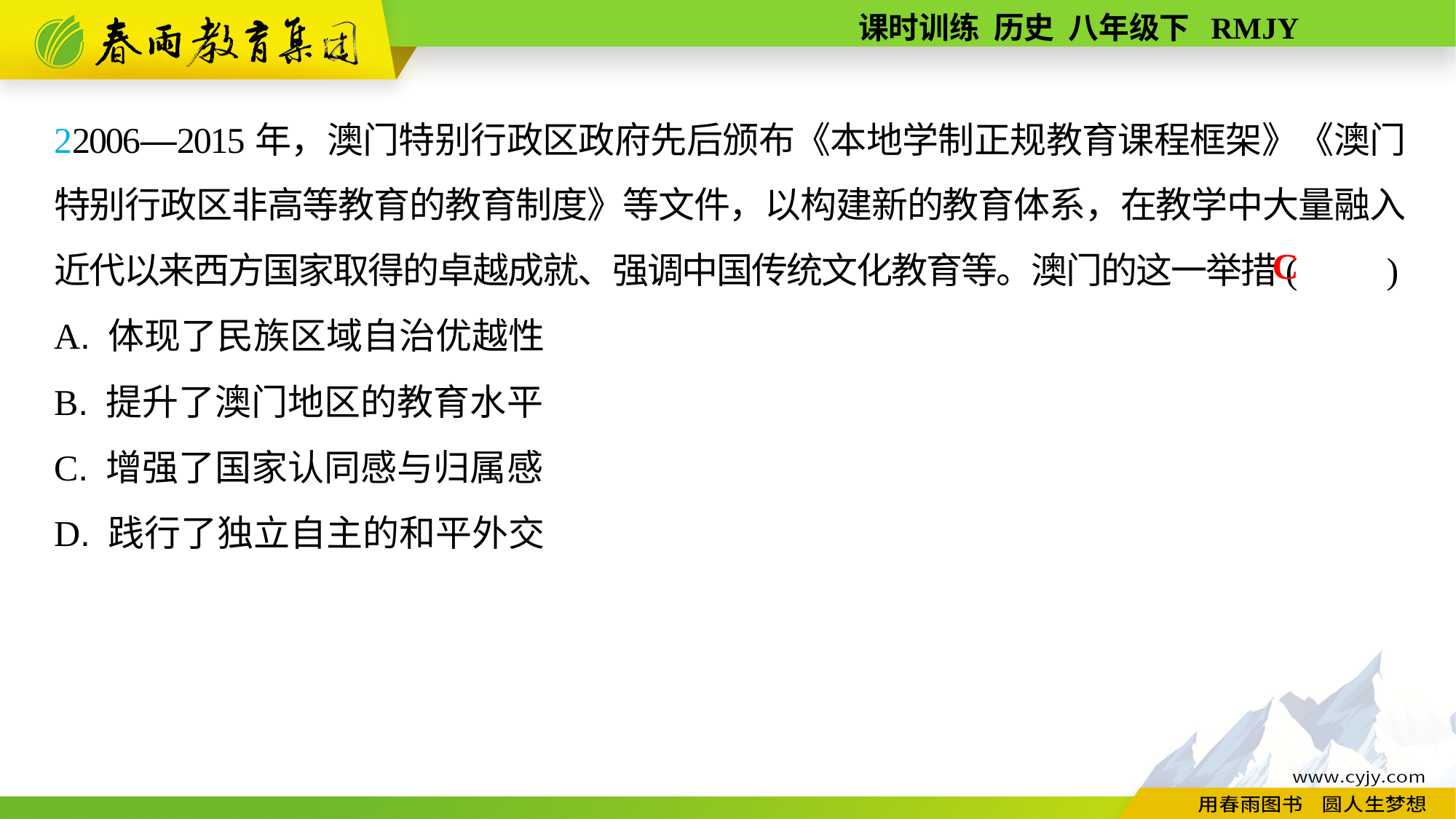

22006—2015年，澳门特别行政区政府先后颁布《本地学制正规教育课程框架》《澳门特别行政区非高等教育的教育制度》等文件，以构建新的教育体系，在教学中大量融入近代以来西方国家取得的卓越成就、强调中国传统文化教育等。澳门的这一举措(　　)
A. 体现了民族区域自治优越性
B. 提升了澳门地区的教育水平
C. 增强了国家认同感与归属感
D. 践行了独立自主的和平外交
C